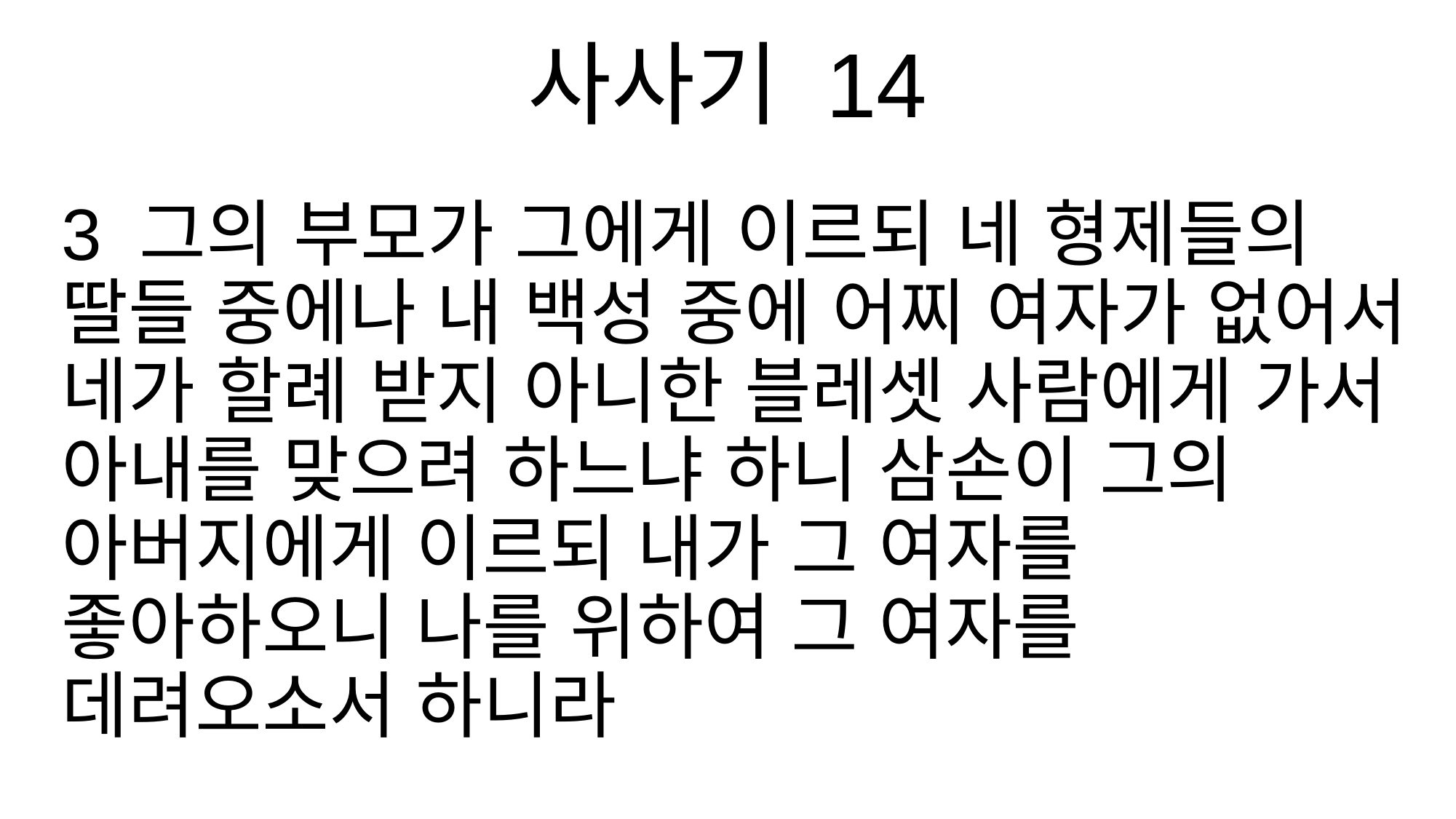

사사기 14
3 그의 부모가 그에게 이르되 네 형제들의 딸들 중에나 내 백성 중에 어찌 여자가 없어서 네가 할례 받지 아니한 블레셋 사람에게 가서 아내를 맞으려 하느냐 하니 삼손이 그의 아버지에게 이르되 내가 그 여자를 좋아하오니 나를 위하여 그 여자를 데려오소서 하니라